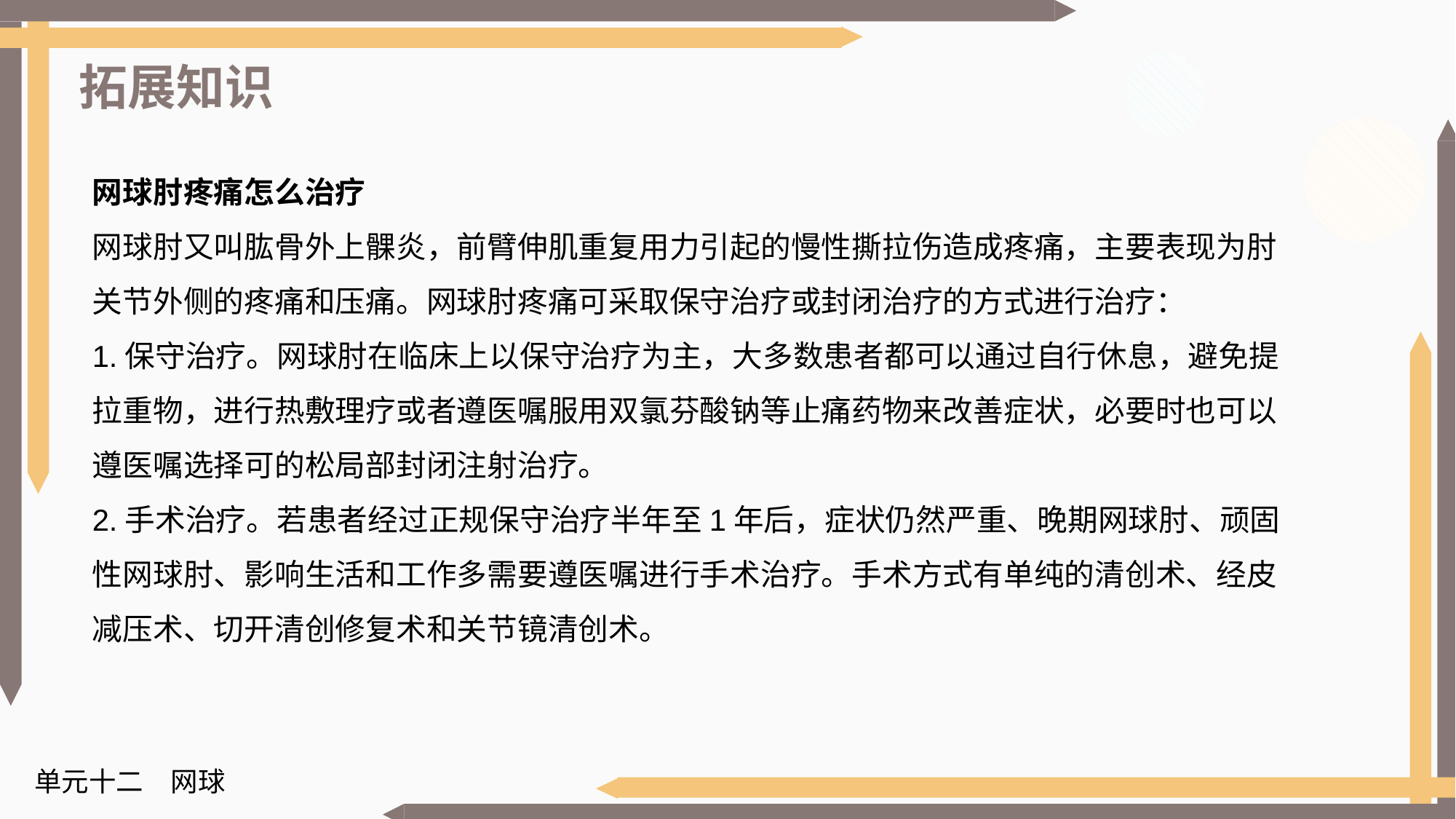

拓展知识

网球肘疼痛怎么治疗
网球肘又叫肱骨外上髁炎，前臂伸肌重复用力引起的慢性撕拉伤造成疼痛，主要表现为肘关节外侧的疼痛和压痛。网球肘疼痛可采取保守治疗或封闭治疗的方式进行治疗：
1.保守治疗。网球肘在临床上以保守治疗为主，大多数患者都可以通过自行休息，避免提拉重物，进行热敷理疗或者遵医嘱服用双氯芬酸钠等止痛药物来改善症状，必要时也可以遵医嘱选择可的松局部封闭注射治疗。
2.手术治疗。若患者经过正规保守治疗半年至1年后，症状仍然严重、晚期网球肘、顽固性网球肘、影响生活和工作多需要遵医嘱进行手术治疗。手术方式有单纯的清创术、经皮减压术、切开清创修复术和关节镜清创术。
单元十二　网球